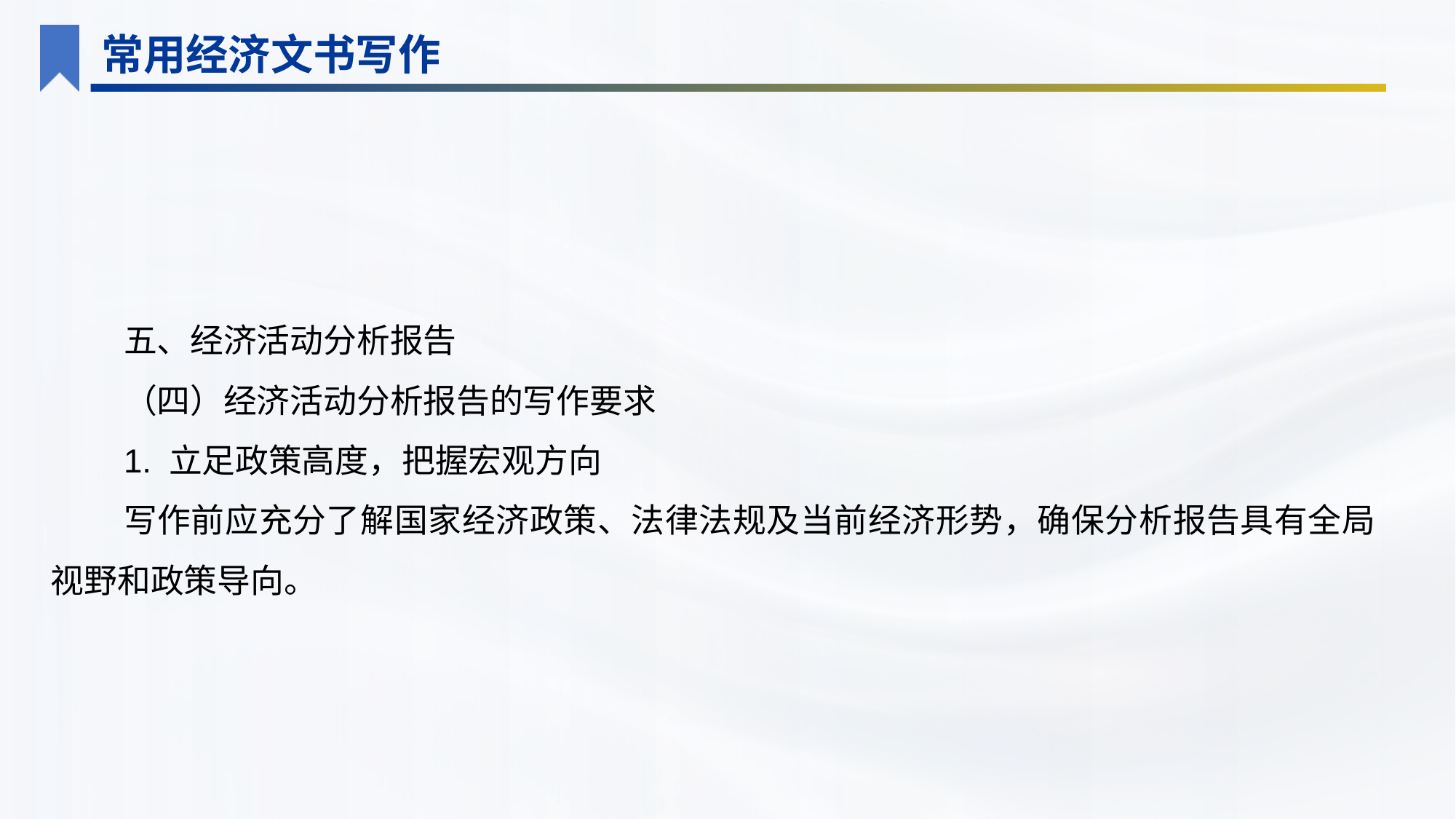

常用经济文书写作
五、经济活动分析报告
（四）经济活动分析报告的写作要求
1. 立足政策高度，把握宏观方向
写作前应充分了解国家经济政策、法律法规及当前经济形势，确保分析报告具有全局视野和政策导向。